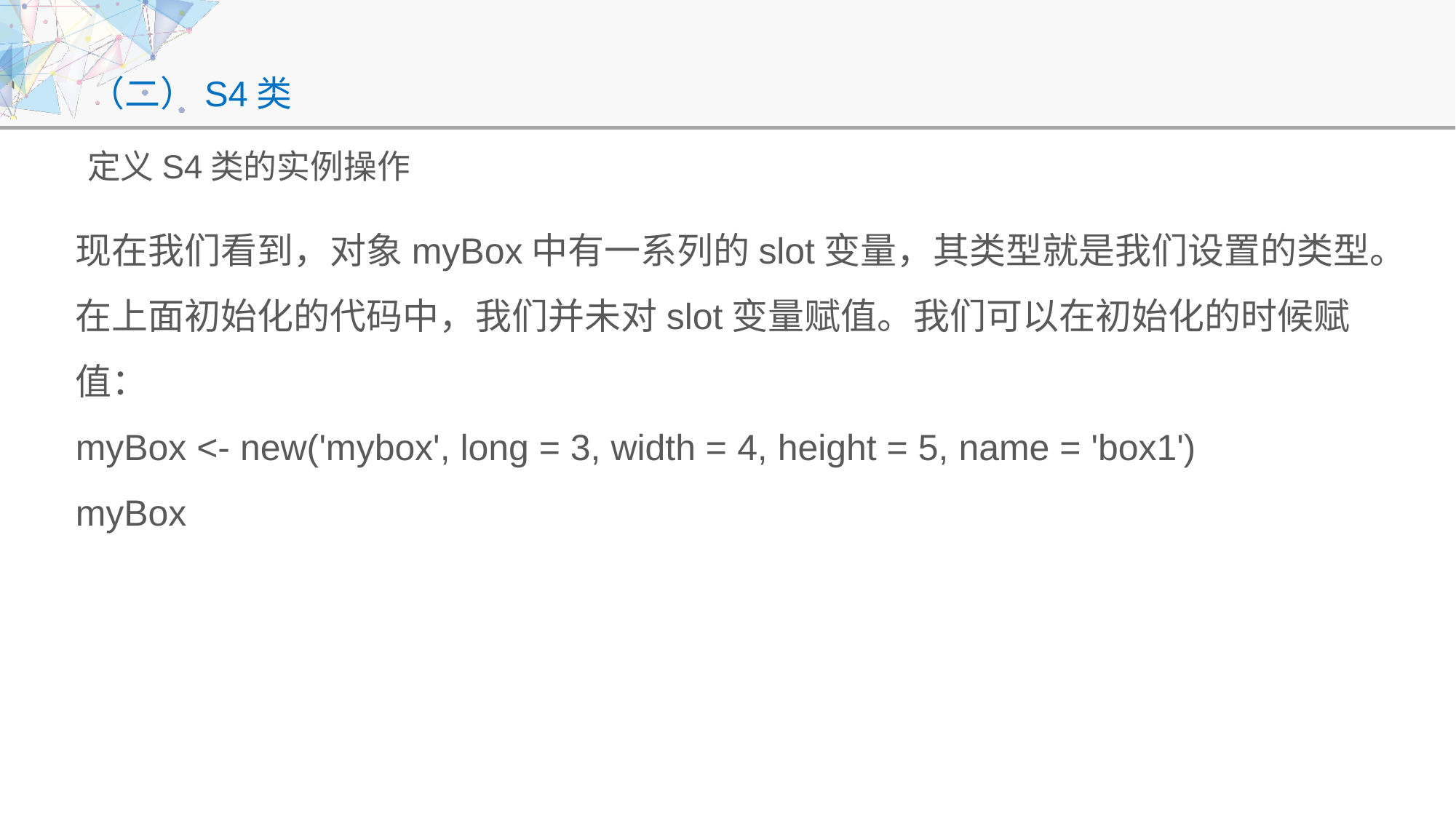

# （二）S4类
定义S4类的实例操作

现在我们看到，对象myBox中有一系列的slot变量，其类型就是我们设置的类型。在上面初始化的代码中，我们并未对slot变量赋值。我们可以在初始化的时候赋值：
myBox <- new('mybox', long = 3, width = 4, height = 5, name = 'box1')
myBox